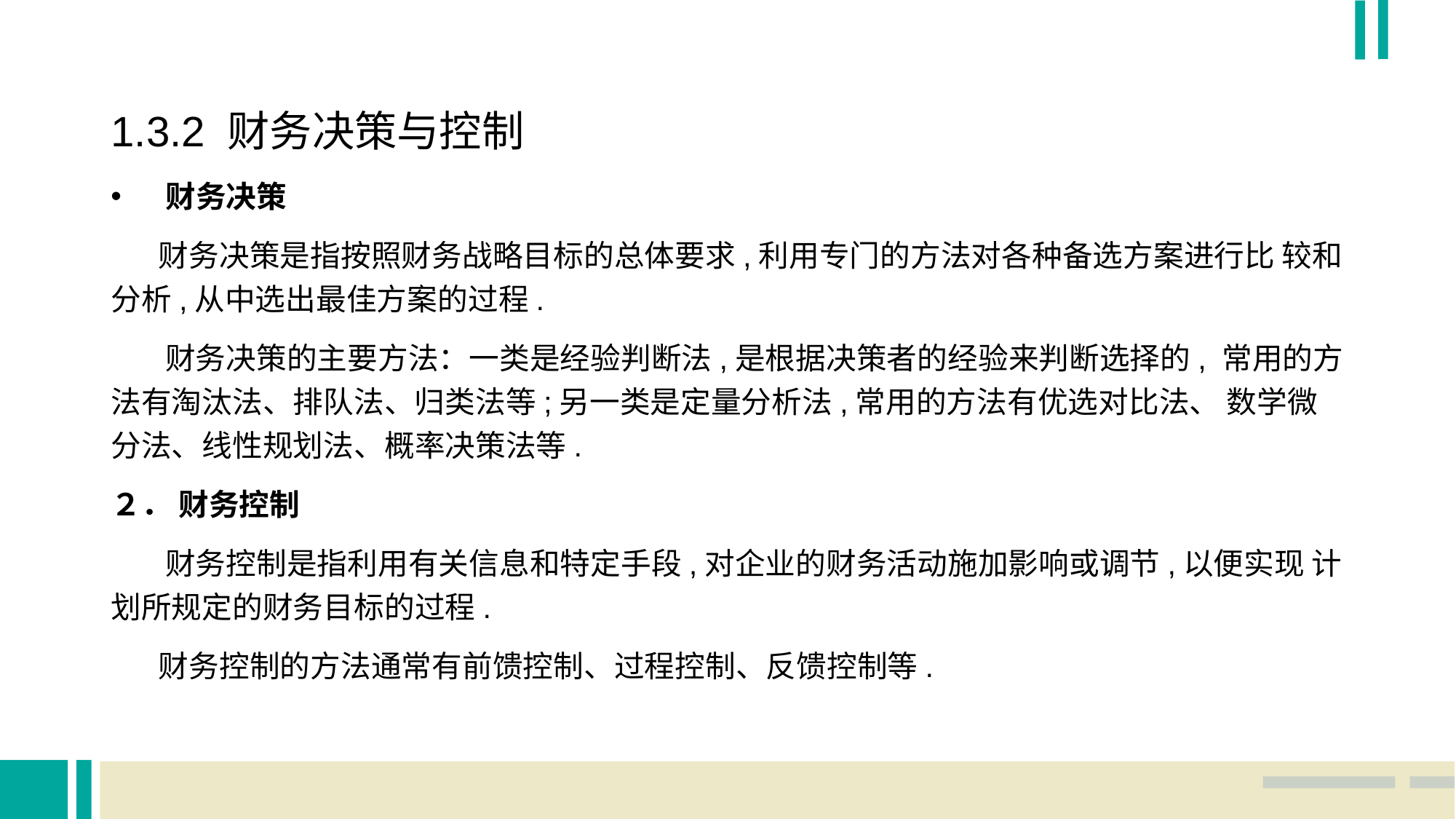

1.3.2 财务决策与控制
财务决策
      财务决策是指按照财务战略目标的总体要求,利用专门的方法对各种备选方案进行比 较和分析,从中选出最佳方案的过程.
       财务决策的主要方法：一类是经验判断法,是根据决策者的经验来判断选择的, 常用的方法有淘汰法、排队法、归类法等;另一类是定量分析法,常用的方法有优选对比法、 数学微分法、线性规划法、概率决策法等.
２． 财务控制
       财务控制是指利用有关信息和特定手段,对企业的财务活动施加影响或调节,以便实现 计划所规定的财务目标的过程.
      财务控制的方法通常有前馈控制、过程控制、反馈控制等.